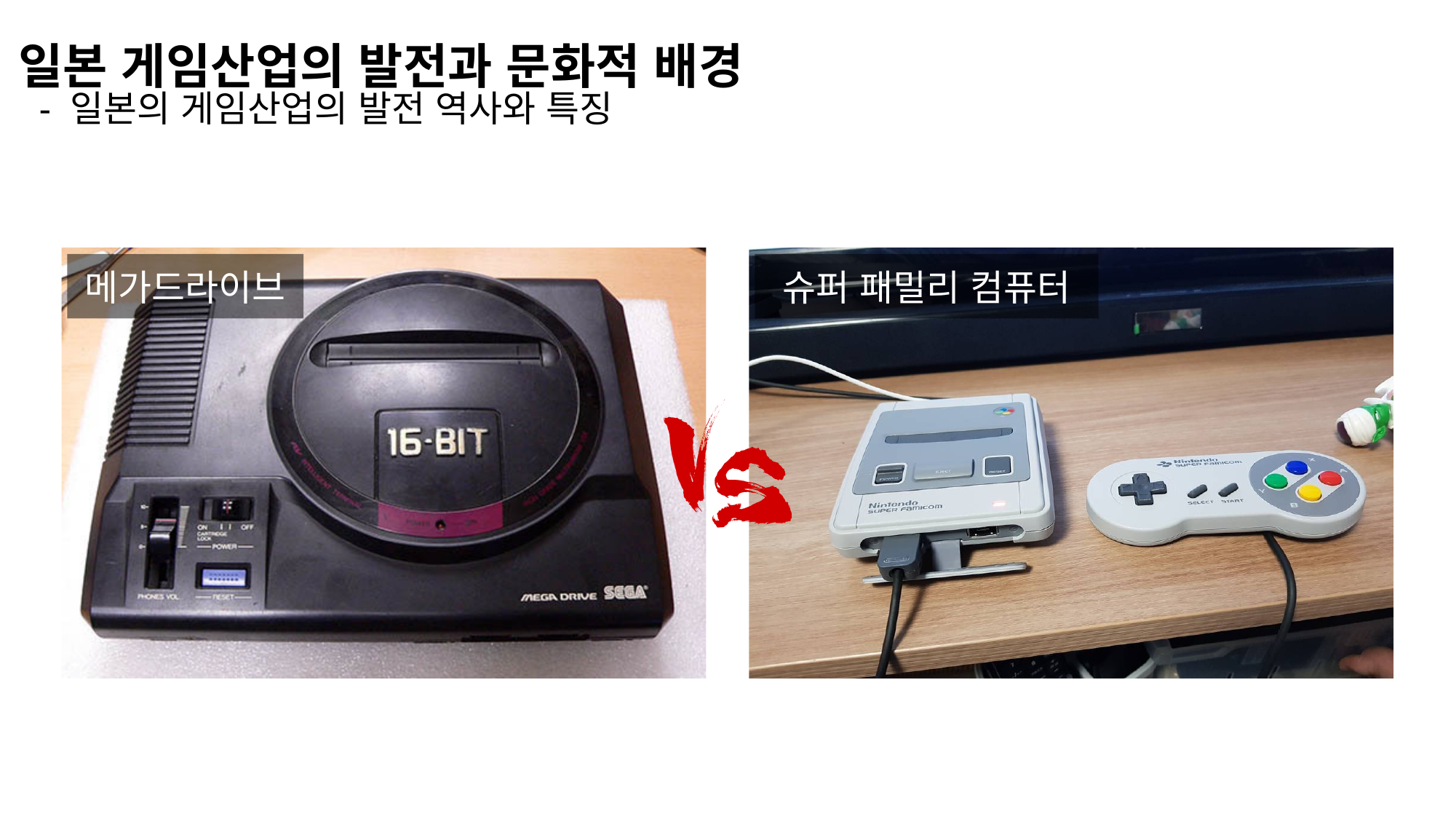

일본 게임산업의 발전과 문화적 배경
  - 일본의 게임산업의 발전 역사와 특징

메가드라이브

슈퍼 패밀리 컴퓨터